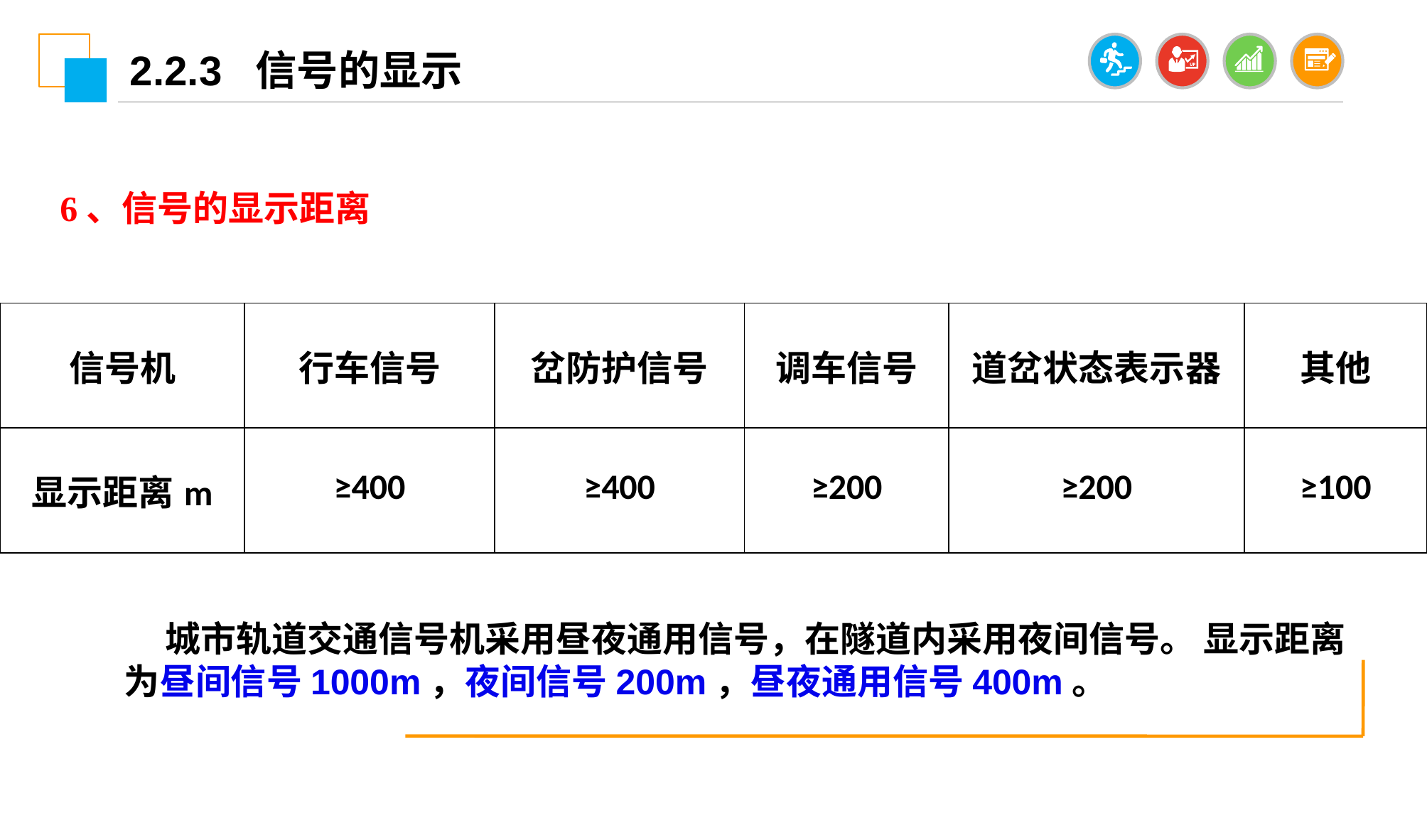

2.2.3  信号的显示
6、信号的显示距离
| 信号机 | 行车信号 | 岔防护信号 | 调车信号 | 道岔状态表示器 | 其他 |
| --- | --- | --- | --- | --- | --- |
| 显示距离m | ≥400 | ≥400 | ≥200 | ≥200 | ≥100 |
    城市轨道交通信号机采用昼夜通用信号，在隧道内采用夜间信号。 显示距离为昼间信号1000m，夜间信号200m，昼夜通用信号400m。